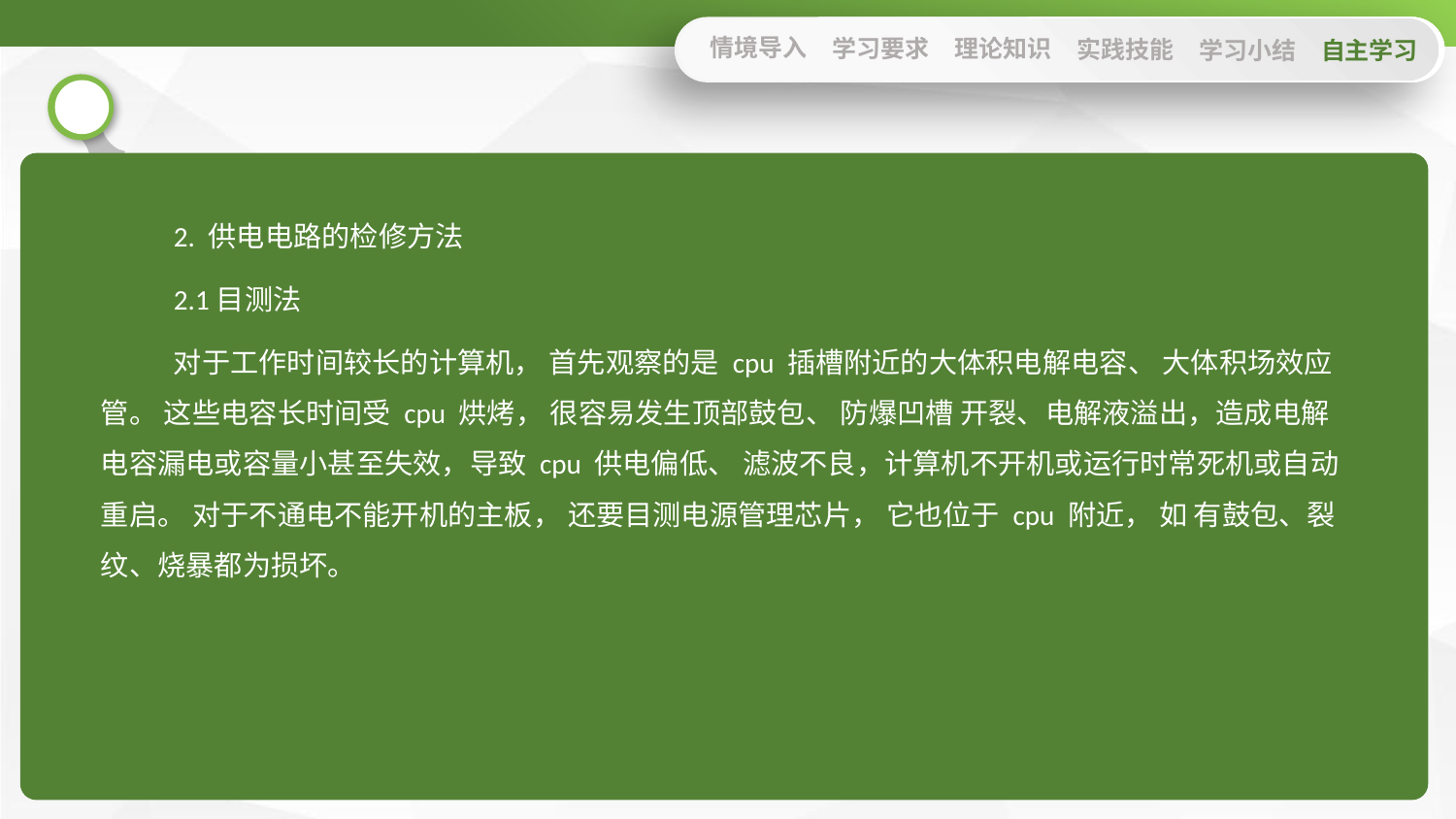

情境导入
学习要求
理论知识
实践技能
学习小结
自主学习
2. 供电电路的检修方法
2.1目测法
对于工作时间较长的计算机， 首先观察的是 cpu 插槽附近的大体积电解电容、 大体积场效应管。 这些电容长时间受 cpu 烘烤， 很容易发生顶部鼓包、 防爆凹槽 开裂、电解液溢出，造成电解电容漏电或容量小甚至失效，导致 cpu 供电偏低、 滤波不良，计算机不开机或运行时常死机或自动重启。 对于不通电不能开机的主板， 还要目测电源管理芯片， 它也位于 cpu 附近， 如 有鼓包、裂纹、烧暴都为损坏。